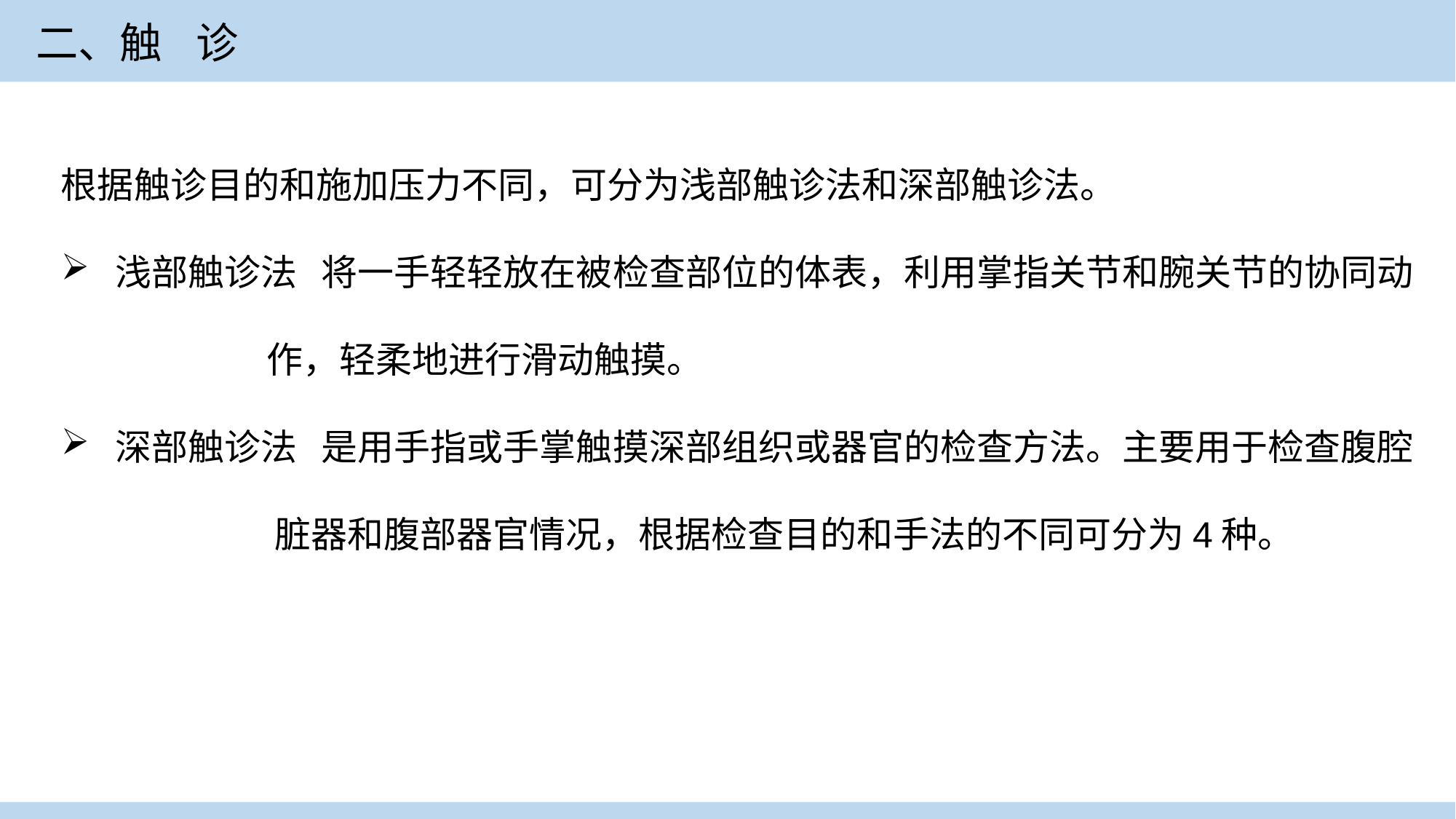

二、触    诊
根据触诊目的和施加压力不同，可分为浅部触诊法和深部触诊法。
  浅部触诊法   将一手轻轻放在被检查部位的体表，利用掌指关节和腕关节的协同动
                        作，轻柔地进行滑动触摸。
  深部触诊法   是用手指或手掌触摸深部组织或器官的检查方法。主要用于检查腹腔
                         脏器和腹部器官情况，根据检查目的和手法的不同可分为4种。